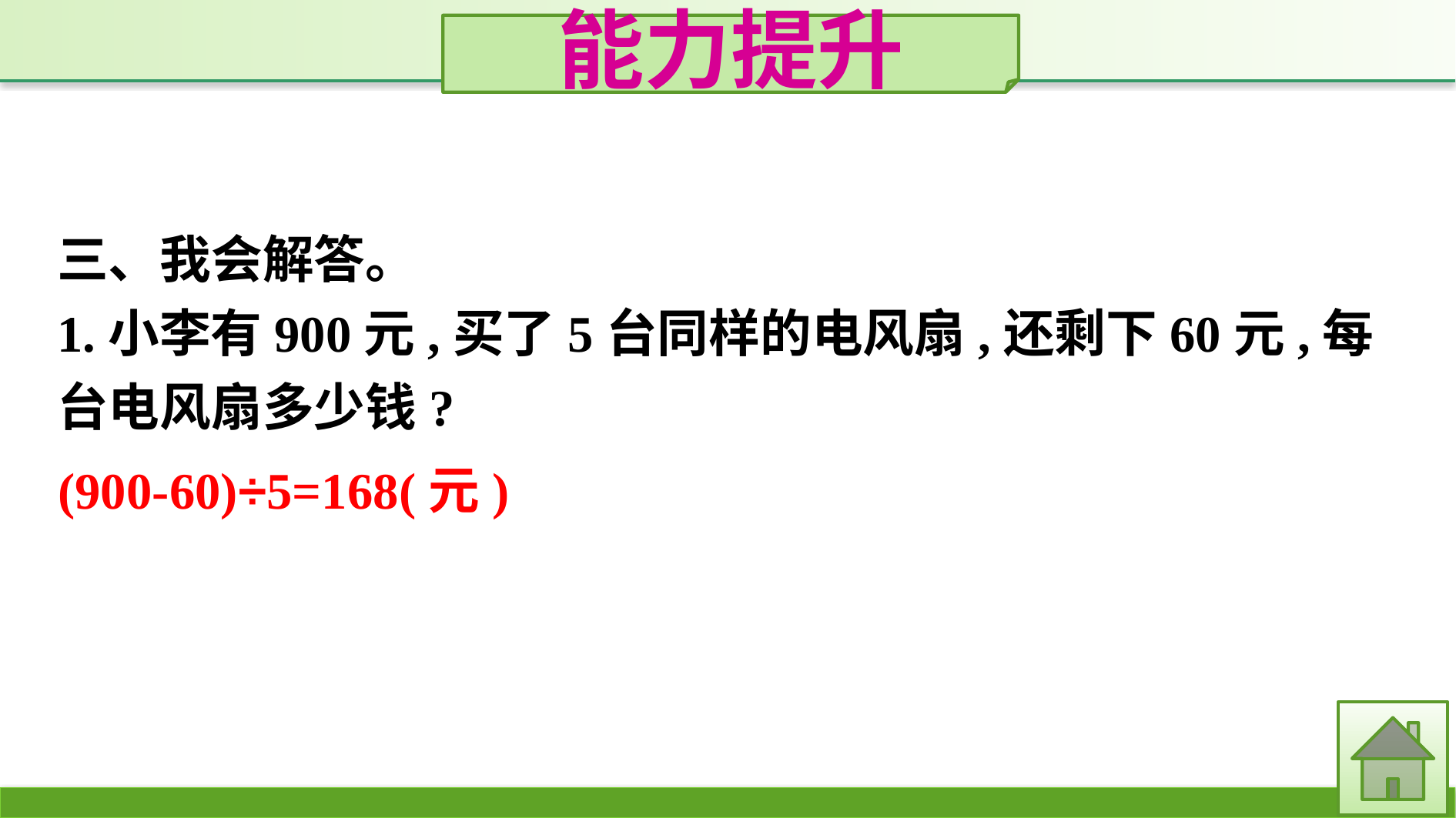

能力提升
三、我会解答。
1.小李有900元,买了5台同样的电风扇,还剩下60元,每台电风扇多少钱?
(900-60)÷5=168(元)